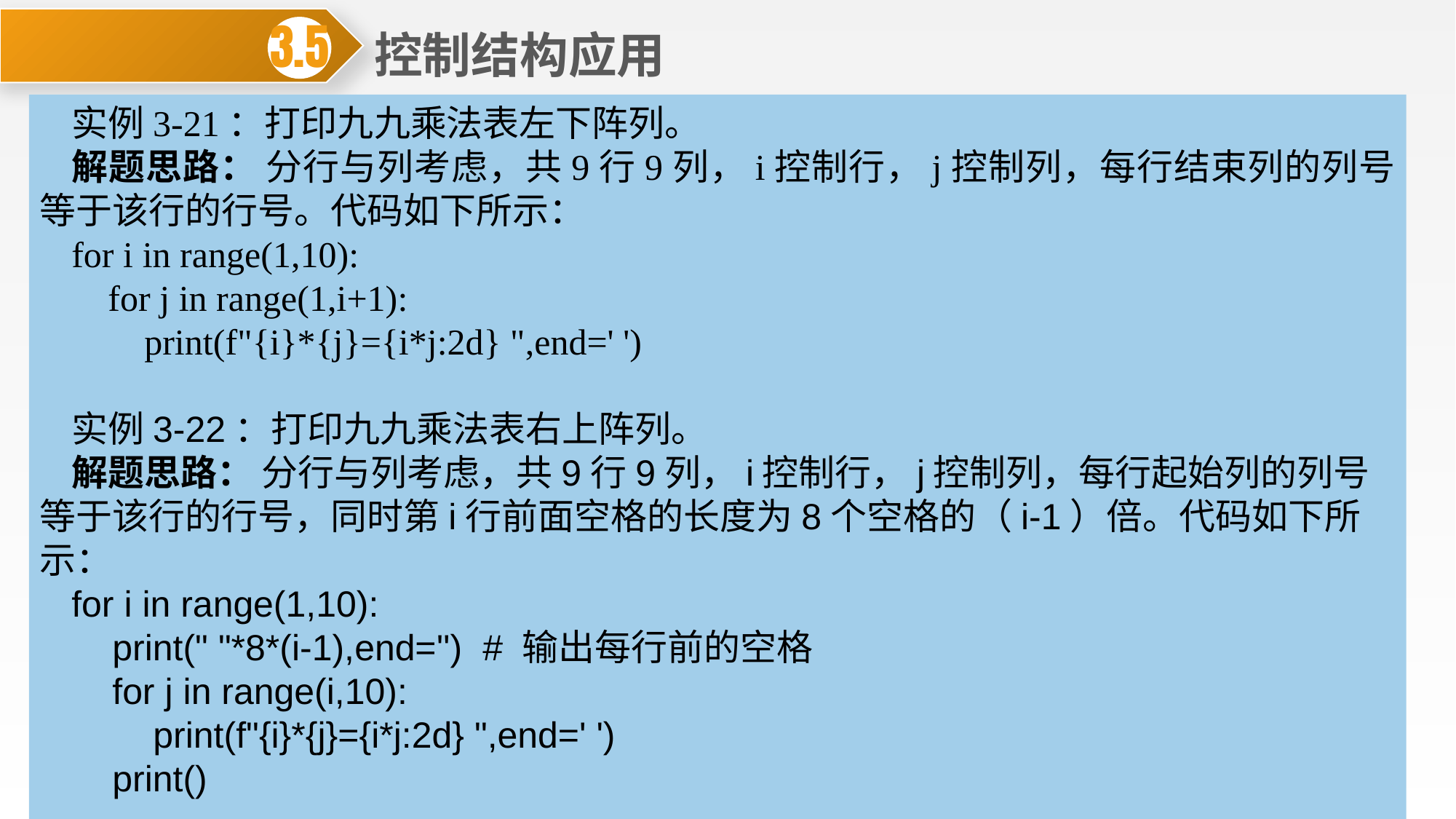

控制结构应用

3.5

实例3-21：打印九九乘法表左下阵列。
解题思路： 分行与列考虑，共9行9列，i控制行，j控制列，每行结束列的列号等于该行的行号。代码如下所示：
for i in range(1,10):
    for j in range(1,i+1):
        print(f"{i}*{j}={i*j:2d} ",end=' ')

实例3-22：打印九九乘法表右上阵列。
解题思路： 分行与列考虑，共9行9列，i控制行，j控制列，每行起始列的列号等于该行的行号，同时第i行前面空格的长度为8个空格的（i-1）倍。代码如下所示：
for i in range(1,10):
    print(" "*8*(i-1),end='')  # 输出每行前的空格
    for j in range(i,10):
        print(f"{i}*{j}={i*j:2d} ",end=' ')
    print()